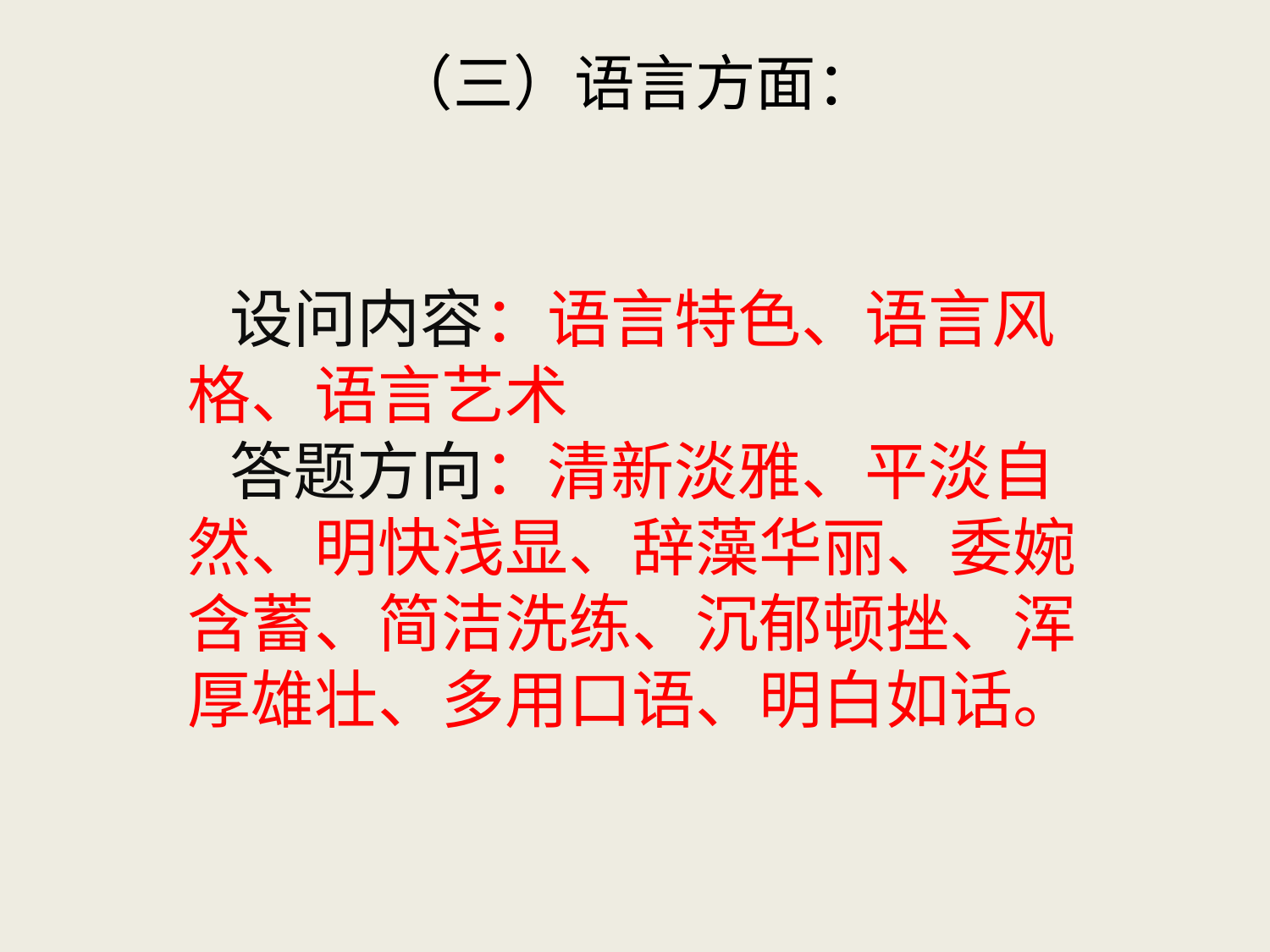

# （三）语言方面：
设问内容：语言特色、语言风格、语言艺术
答题方向：清新淡雅、平淡自然、明快浅显、辞藻华丽、委婉含蓄、简洁洗练、沉郁顿挫、浑厚雄壮、多用口语、明白如话。